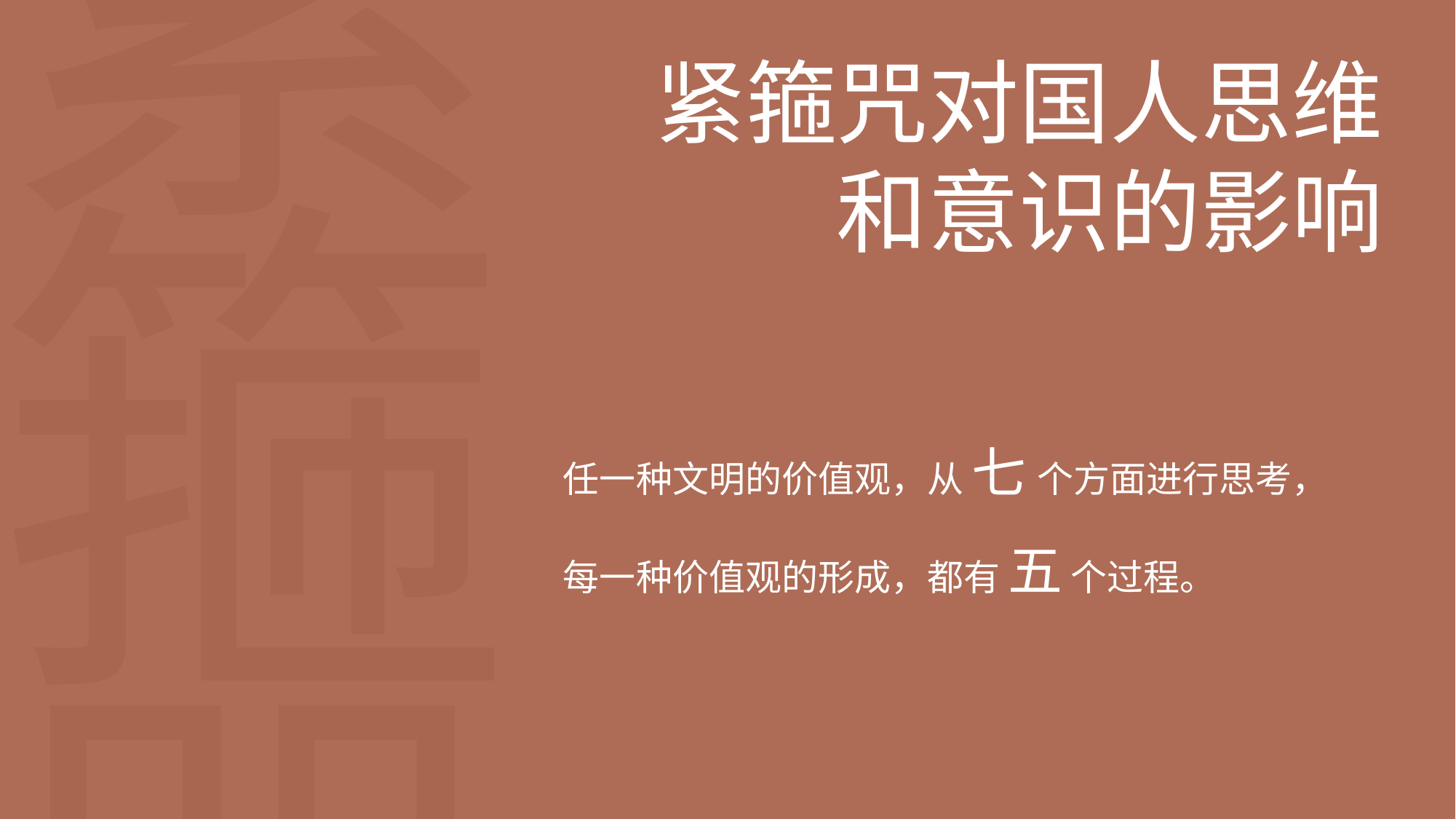

紧箍咒
紧箍咒对国人思维和意识的影响
任一种文明的价值观，从 七 个方面进行思考，
每一种价值观的形成，都有 五 个过程。